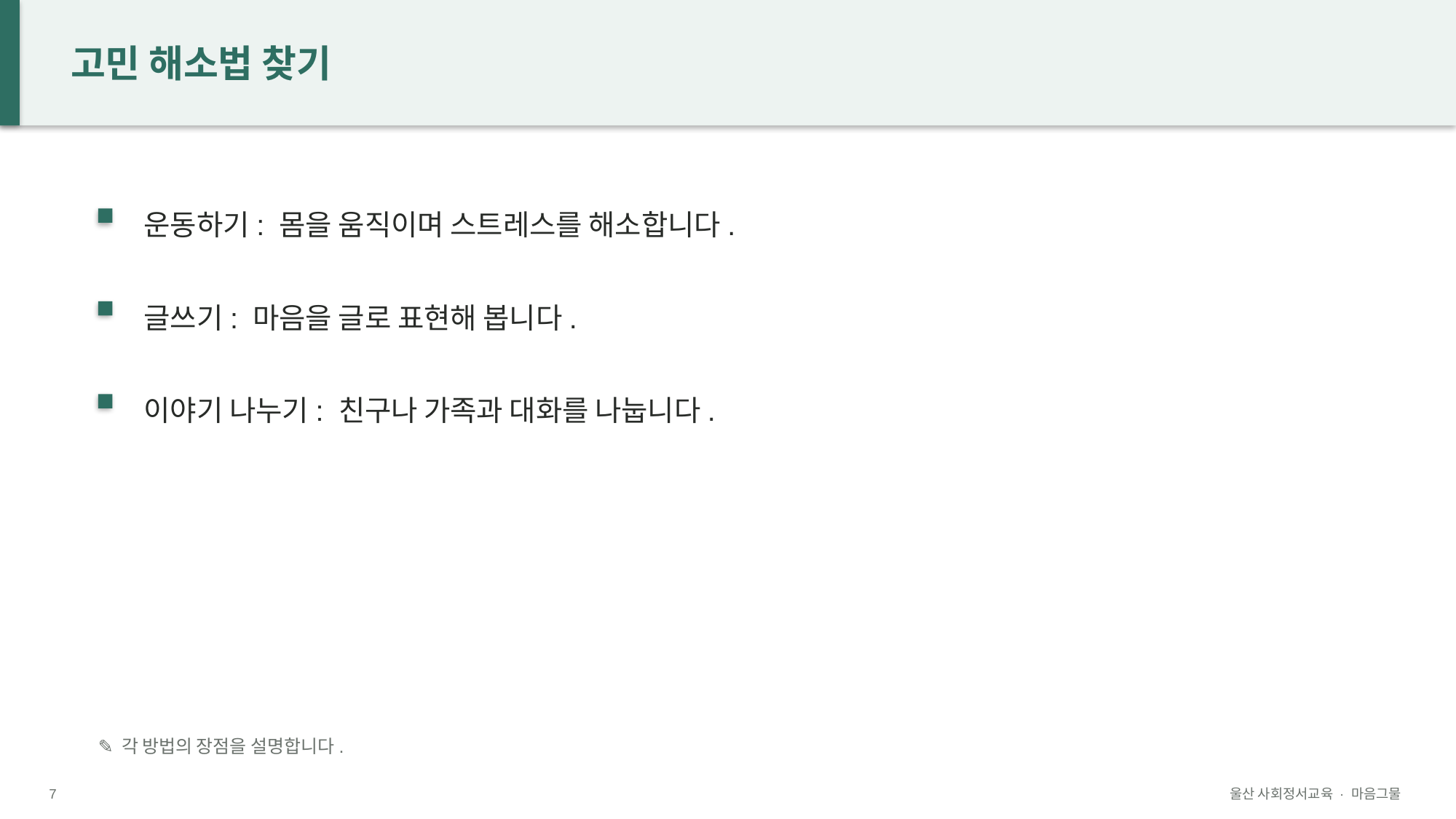

고민 해소법 찾기
운동하기: 몸을 움직이며 스트레스를 해소합니다.

글쓰기: 마음을 글로 표현해 봅니다.

이야기 나누기: 친구나 가족과 대화를 나눕니다.

✎ 각 방법의 장점을 설명합니다.
7
울산 사회정서교육 · 마음그물